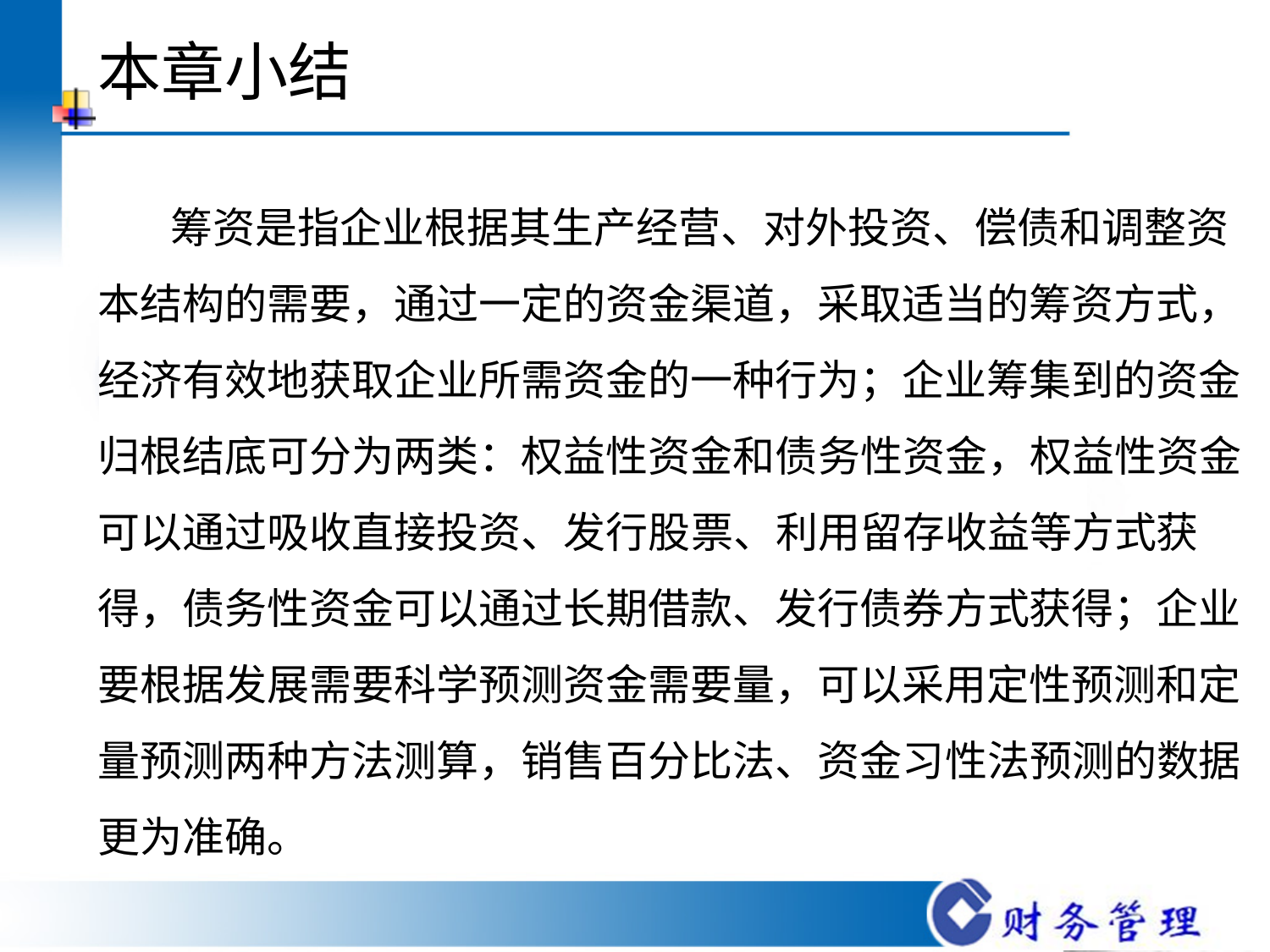

# 本章小结
         筹资是指企业根据其生产经营、对外投资、偿债和调整资本结构的需要，通过一定的资金渠道，采取适当的筹资方式，经济有效地获取企业所需资金的一种行为；企业筹集到的资金归根结底可分为两类：权益性资金和债务性资金，权益性资金可以通过吸收直接投资、发行股票、利用留存收益等方式获得，债务性资金可以通过长期借款、发行债券方式获得；企业要根据发展需要科学预测资金需要量，可以采用定性预测和定量预测两种方法测算，销售百分比法、资金习性法预测的数据更为准确。
55